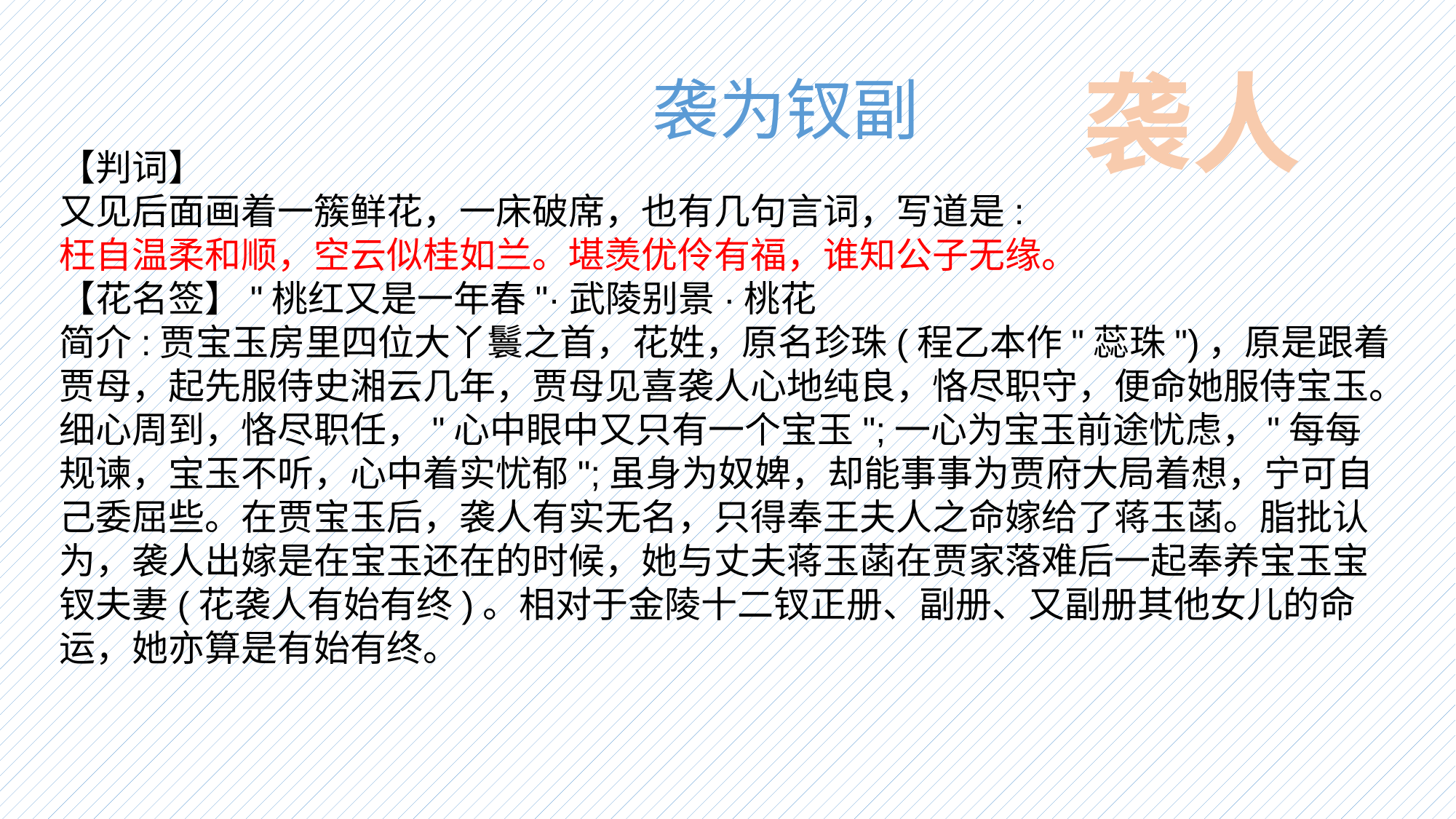

袭人
袭为钗副

【判词】
又见后面画着一簇鲜花，一床破席，也有几句言词，写道是:
枉自温柔和顺，空云似桂如兰。堪羡优伶有福，谁知公子无缘。
【花名签】"桃红又是一年春"·武陵别景·桃花
简介:贾宝玉房里四位大丫鬟之首，花姓，原名珍珠(程乙本作"蕊珠")，原是跟着贾母，起先服侍史湘云几年，贾母见喜袭人心地纯良，恪尽职守，便命她服侍宝玉。细心周到，恪尽职任，"心中眼中又只有一个宝玉";一心为宝玉前途忧虑，"每每规谏，宝玉不听，心中着实忧郁";虽身为奴婢，却能事事为贾府大局着想，宁可自己委屈些。在贾宝玉后，袭人有实无名，只得奉王夫人之命嫁给了蒋玉菡。脂批认为，袭人出嫁是在宝玉还在的时候，她与丈夫蒋玉菡在贾家落难后一起奉养宝玉宝钗夫妻(花袭人有始有终)。相对于金陵十二钗正册、副册、又副册其他女儿的命运，她亦算是有始有终。